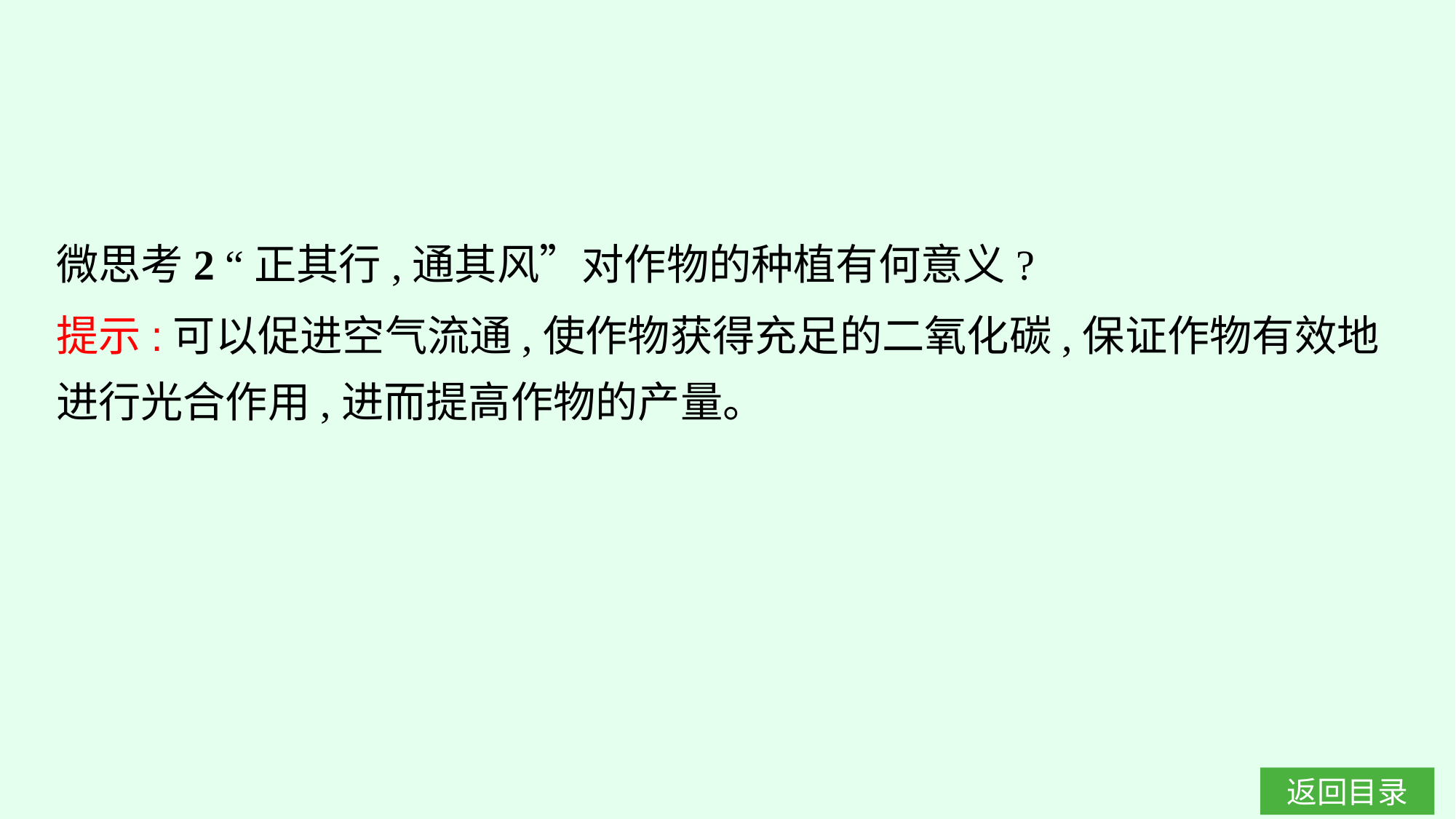

微思考2 “正其行,通其风”对作物的种植有何意义?
提示:可以促进空气流通,使作物获得充足的二氧化碳,保证作物有效地进行光合作用,进而提高作物的产量。